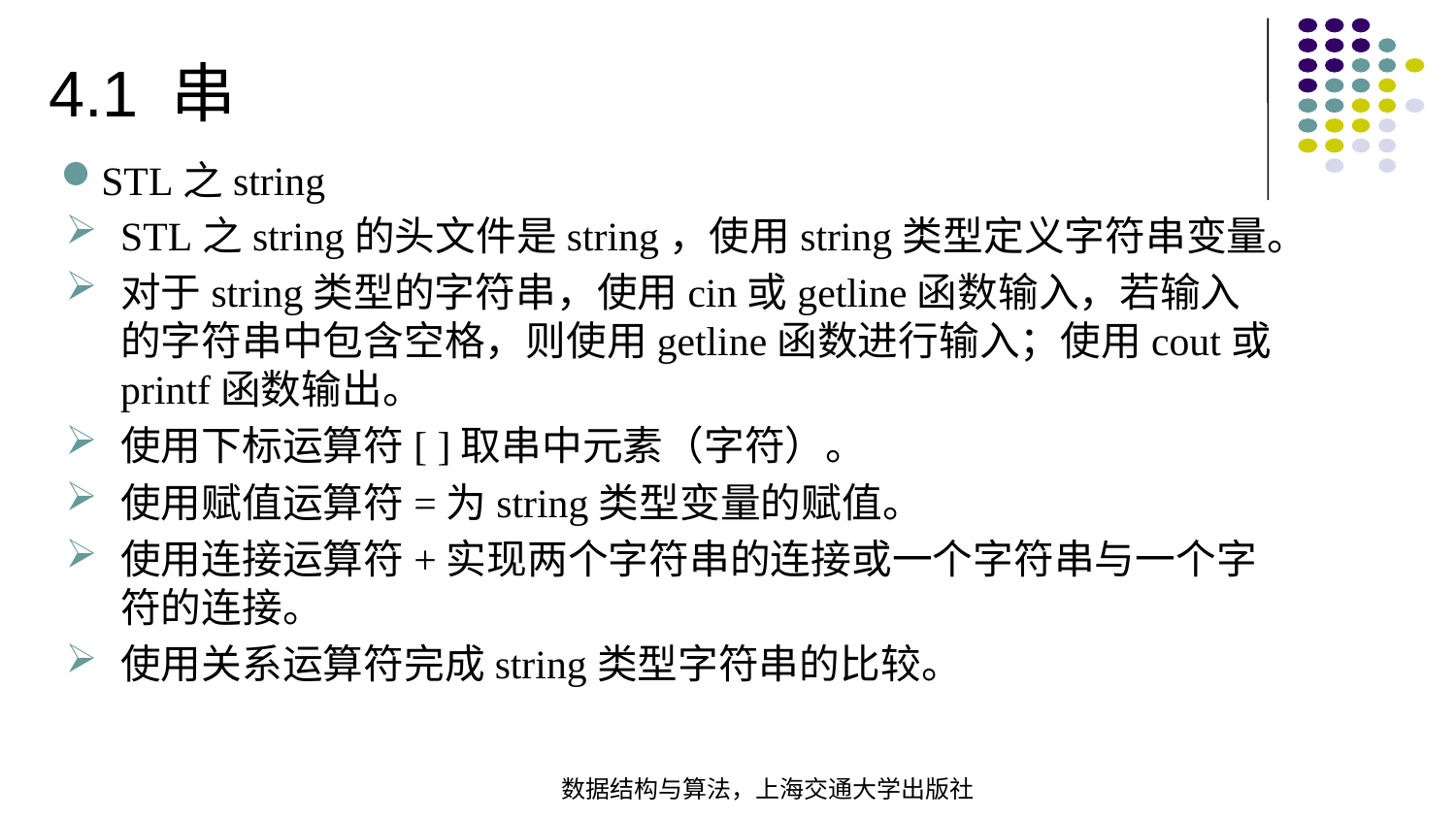

4.1 串
STL之string
STL之string的头文件是string，使用string类型定义字符串变量。
对于string类型的字符串，使用cin或getline函数输入，若输入的字符串中包含空格，则使用getline函数进行输入；使用cout或printf函数输出。
使用下标运算符[ ]取串中元素（字符）。
使用赋值运算符=为string类型变量的赋值。
使用连接运算符+实现两个字符串的连接或一个字符串与一个字符的连接。
使用关系运算符完成string类型字符串的比较。